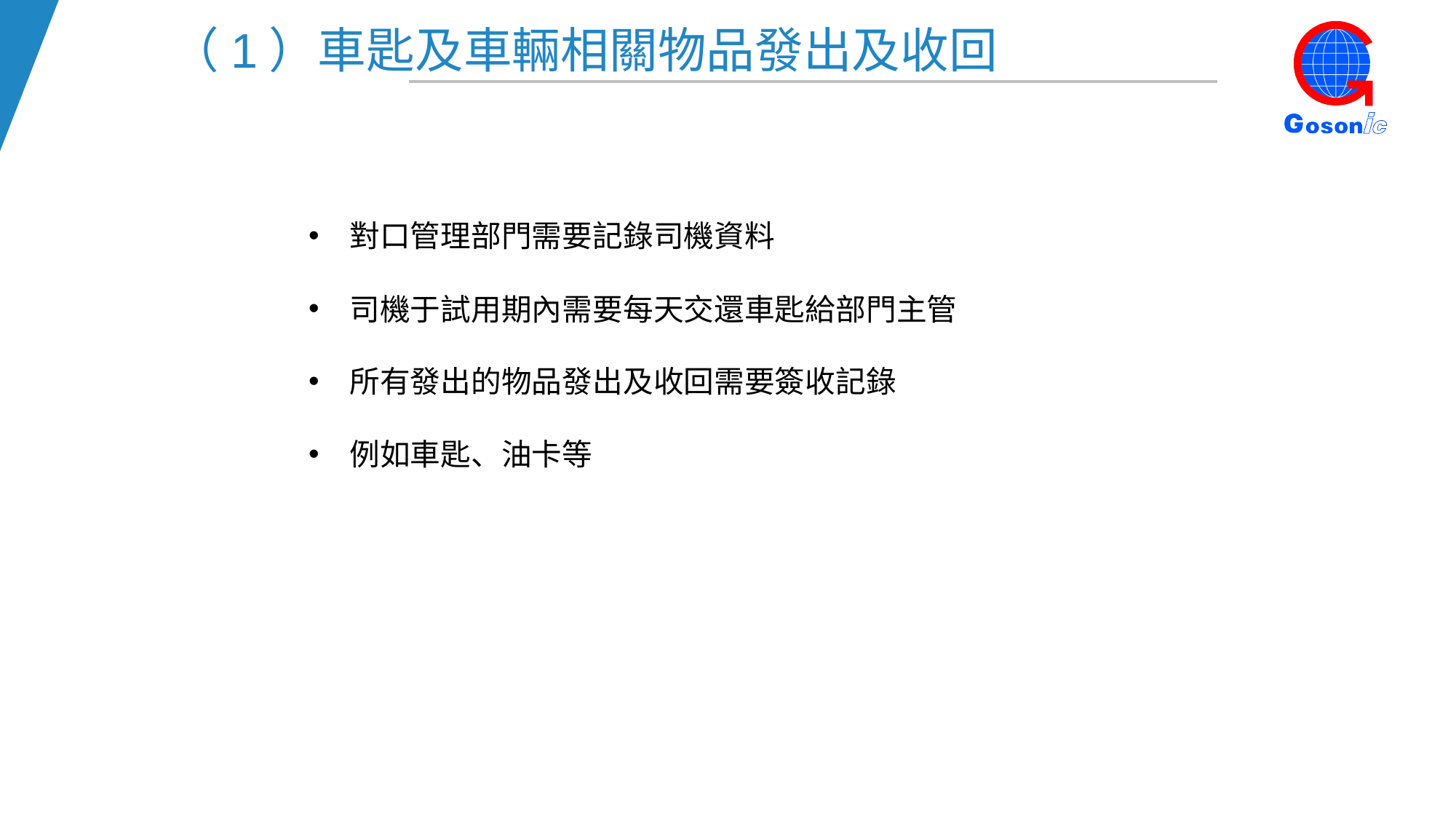

（1）車匙及車輛相關物品發出及收回

對口管理部門需要記錄司機資料

司機于試用期內需要每天交還車匙給部門主管

所有發出的物品發出及收回需要簽收記錄

例如車匙、油卡等